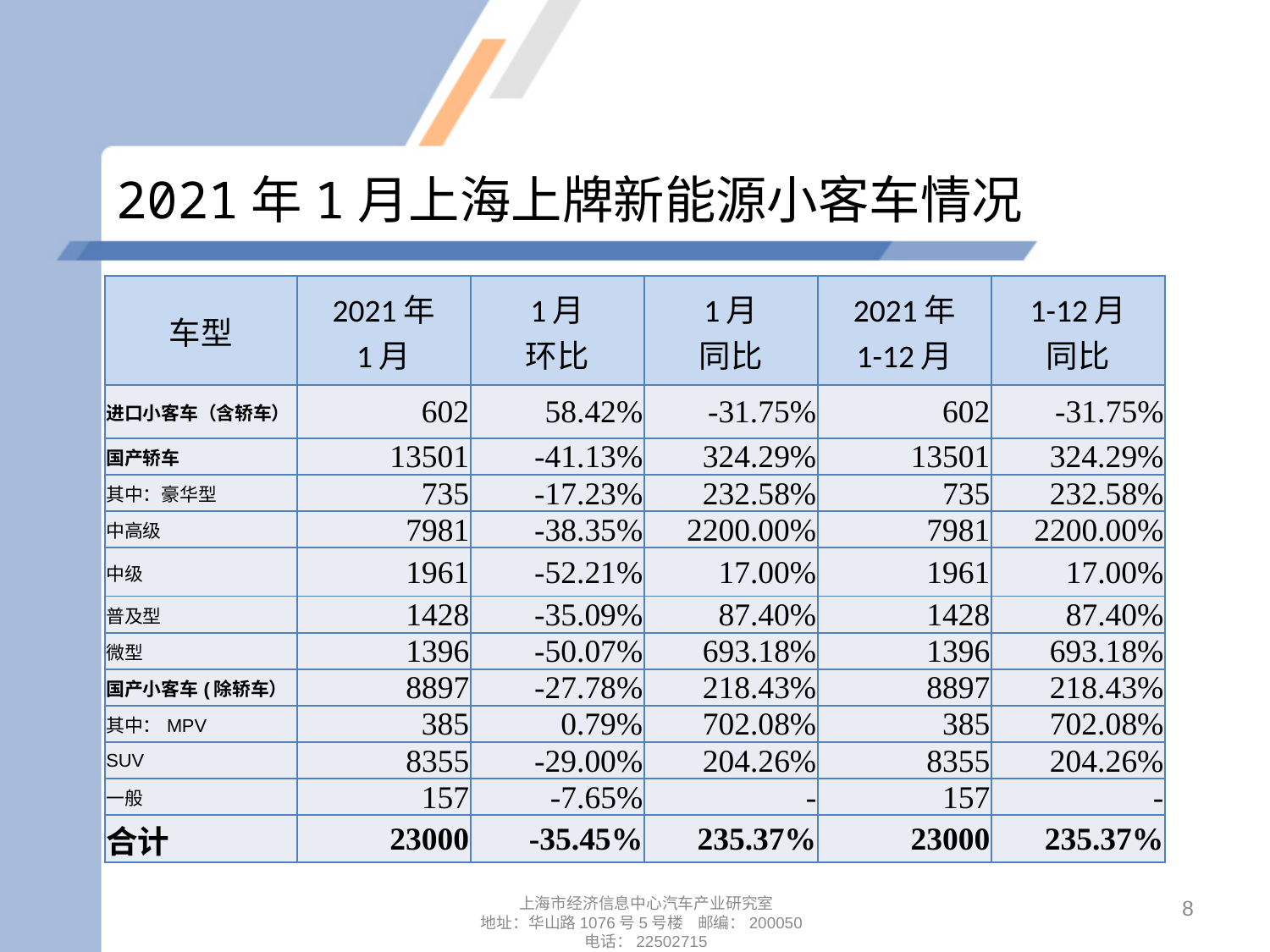

# 2021年1月上海上牌新能源小客车情况
| 车型 | 2021年 1月 | 1月 环比 | 1月 同比 | 2021年 1-12月 | 1-12月 同比 |
| --- | --- | --- | --- | --- | --- |
| 进口小客车（含轿车） | 602 | 58.42% | -31.75% | 602 | -31.75% |
| 国产轿车 | 13501 | -41.13% | 324.29% | 13501 | 324.29% |
| 其中：豪华型 | 735 | -17.23% | 232.58% | 735 | 232.58% |
| 中高级 | 7981 | -38.35% | 2200.00% | 7981 | 2200.00% |
| 中级 | 1961 | -52.21% | 17.00% | 1961 | 17.00% |
| 普及型 | 1428 | -35.09% | 87.40% | 1428 | 87.40% |
| 微型 | 1396 | -50.07% | 693.18% | 1396 | 693.18% |
| 国产小客车(除轿车） | 8897 | -27.78% | 218.43% | 8897 | 218.43% |
| 其中：MPV | 385 | 0.79% | 702.08% | 385 | 702.08% |
| SUV | 8355 | -29.00% | 204.26% | 8355 | 204.26% |
| 一般 | 157 | -7.65% | - | 157 | - |
| 合计 | 23000 | -35.45% | 235.37% | 23000 | 235.37% |

8
上海市经济信息中心汽车产业研究室
地址：华山路1076号5号楼    邮编：200050
电话：22502715